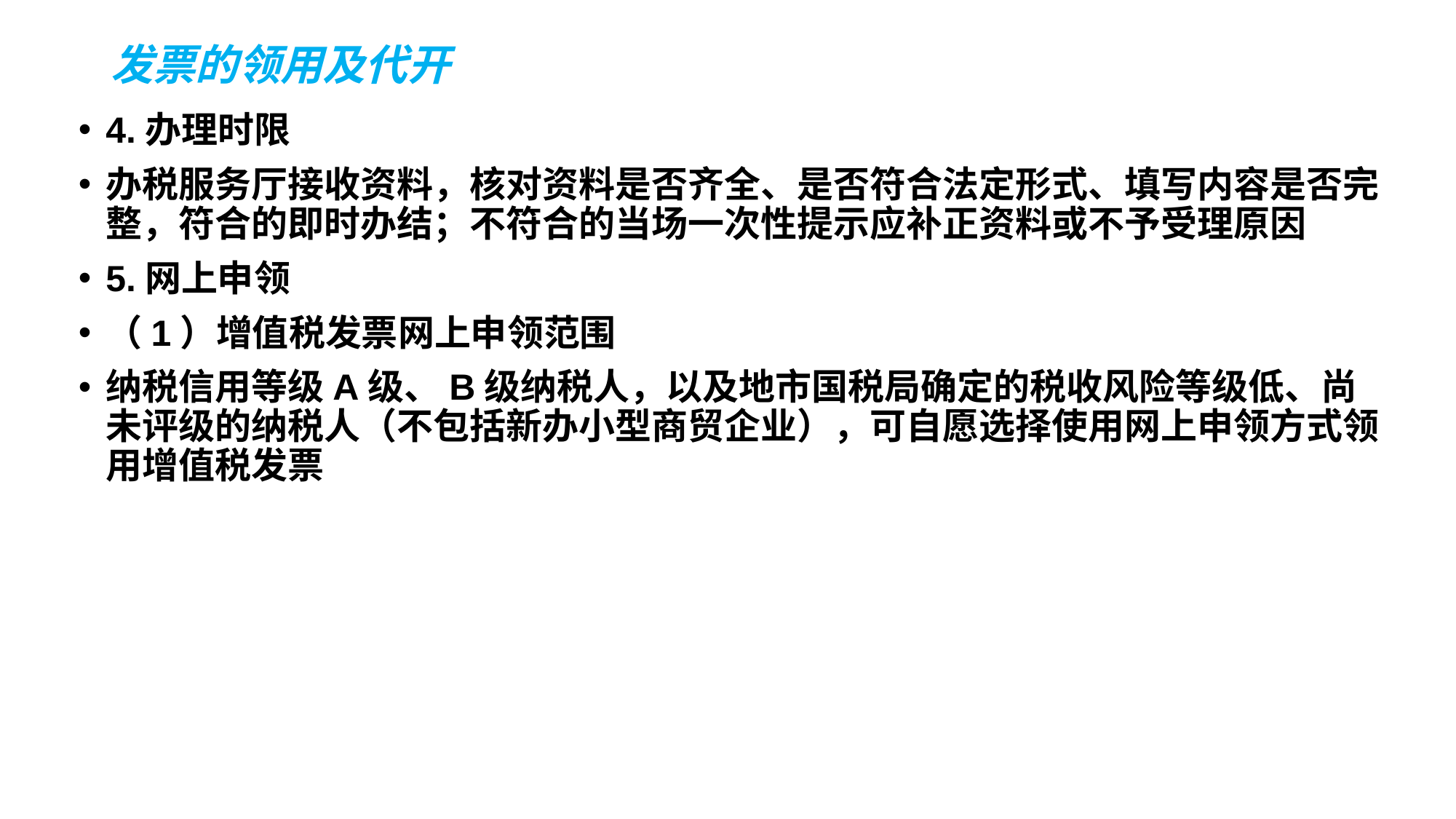

# 发票的领用及代开
4.办理时限
办税服务厅接收资料，核对资料是否齐全、是否符合法定形式、填写内容是否完整，符合的即时办结；不符合的当场一次性提示应补正资料或不予受理原因
5.网上申领
（1）增值税发票网上申领范围
纳税信用等级A级、B级纳税人，以及地市国税局确定的税收风险等级低、尚未评级的纳税人（不包括新办小型商贸企业），可自愿选择使用网上申领方式领用增值税发票